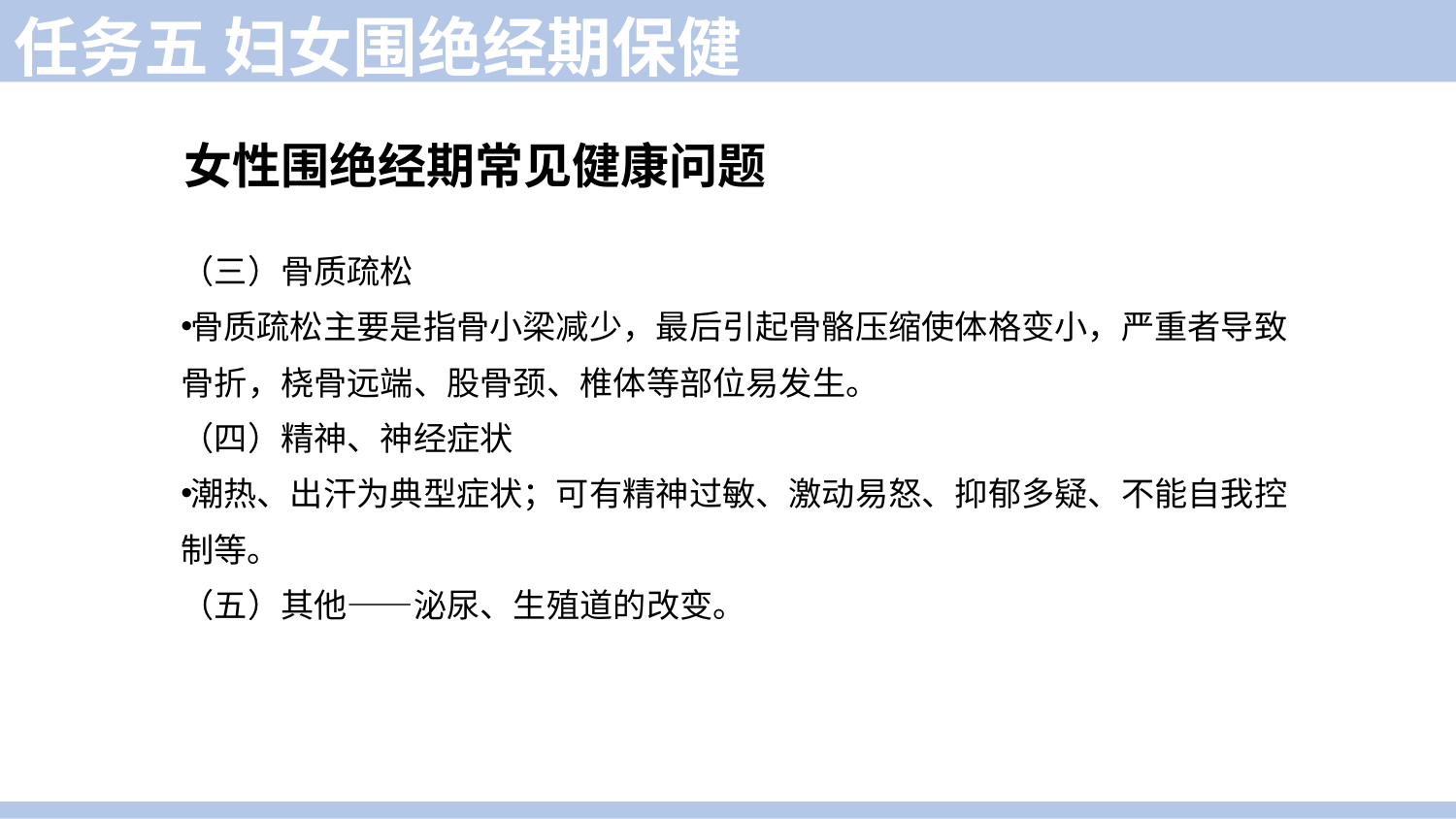

任务五 妇女围绝经期保健
女性围绝经期常见健康问题
（三）骨质疏松
骨质疏松主要是指骨小梁减少，最后引起骨骼压缩使体格变小，严重者导致骨折，桡骨远端、股骨颈、椎体等部位易发生。
（四）精神、神经症状
潮热、出汗为典型症状；可有精神过敏、激动易怒、抑郁多疑、不能自我控制等。
（五）其他——泌尿、生殖道的改变。